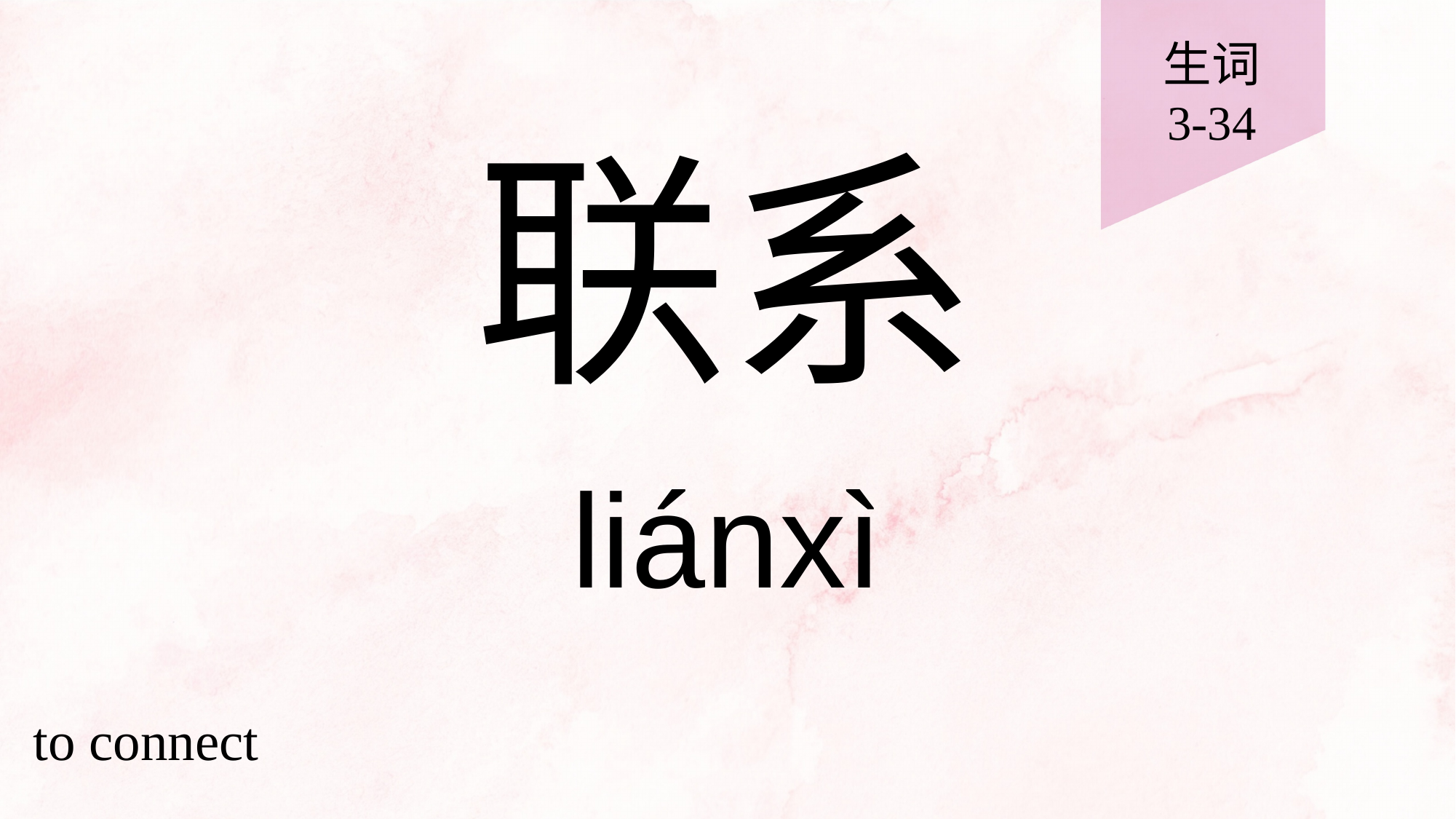

生词
3-34
# 联系
liánxì
to connect